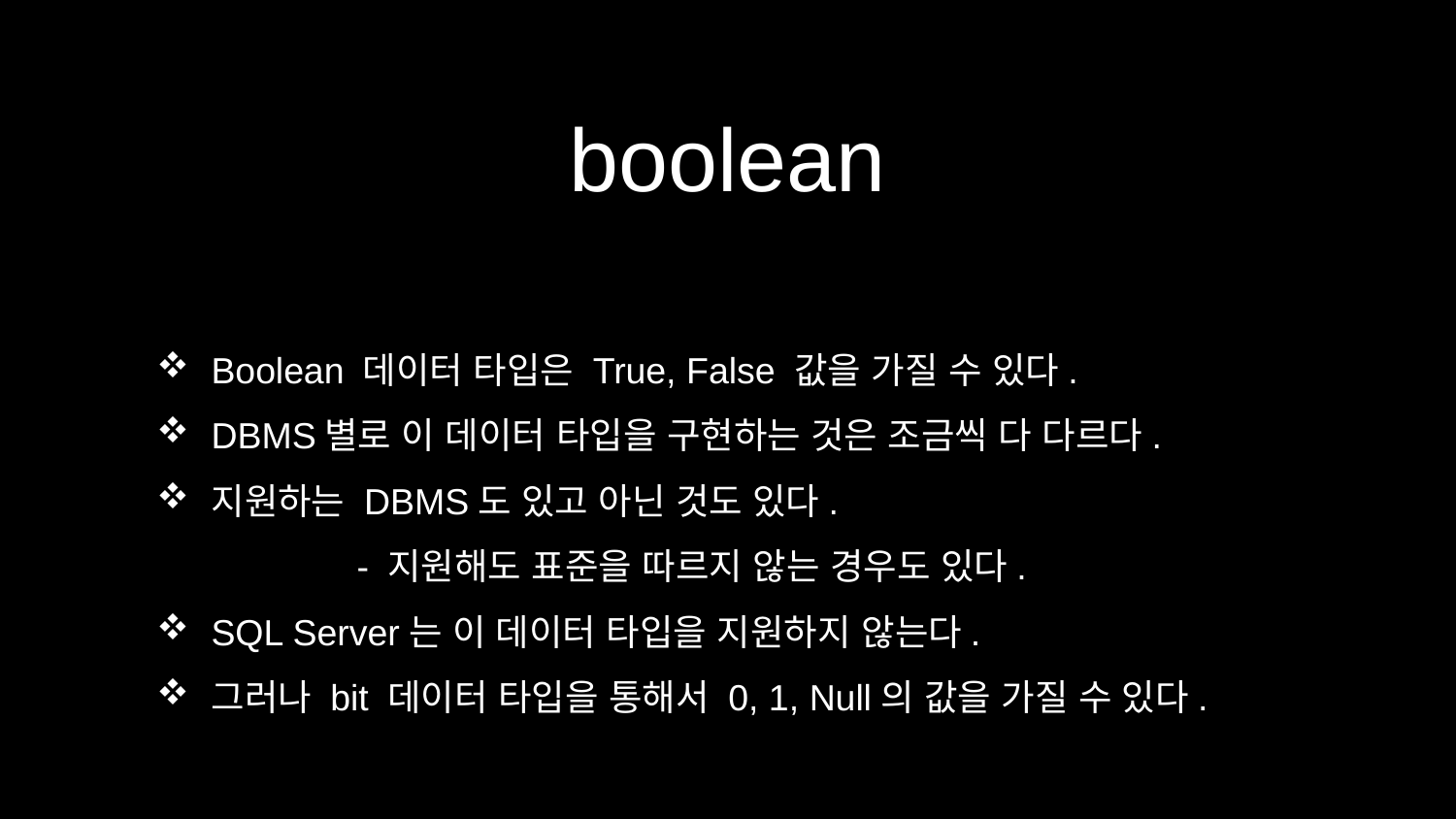

# boolean
Boolean 데이터 타입은 True, False 값을 가질 수 있다.
DBMS별로 이 데이터 타입을 구현하는 것은 조금씩 다 다르다.
지원하는 DBMS도 있고 아닌 것도 있다.
	- 지원해도 표준을 따르지 않는 경우도 있다.
SQL Server는 이 데이터 타입을 지원하지 않는다.
그러나 bit 데이터 타입을 통해서 0, 1, Null의 값을 가질 수 있다.